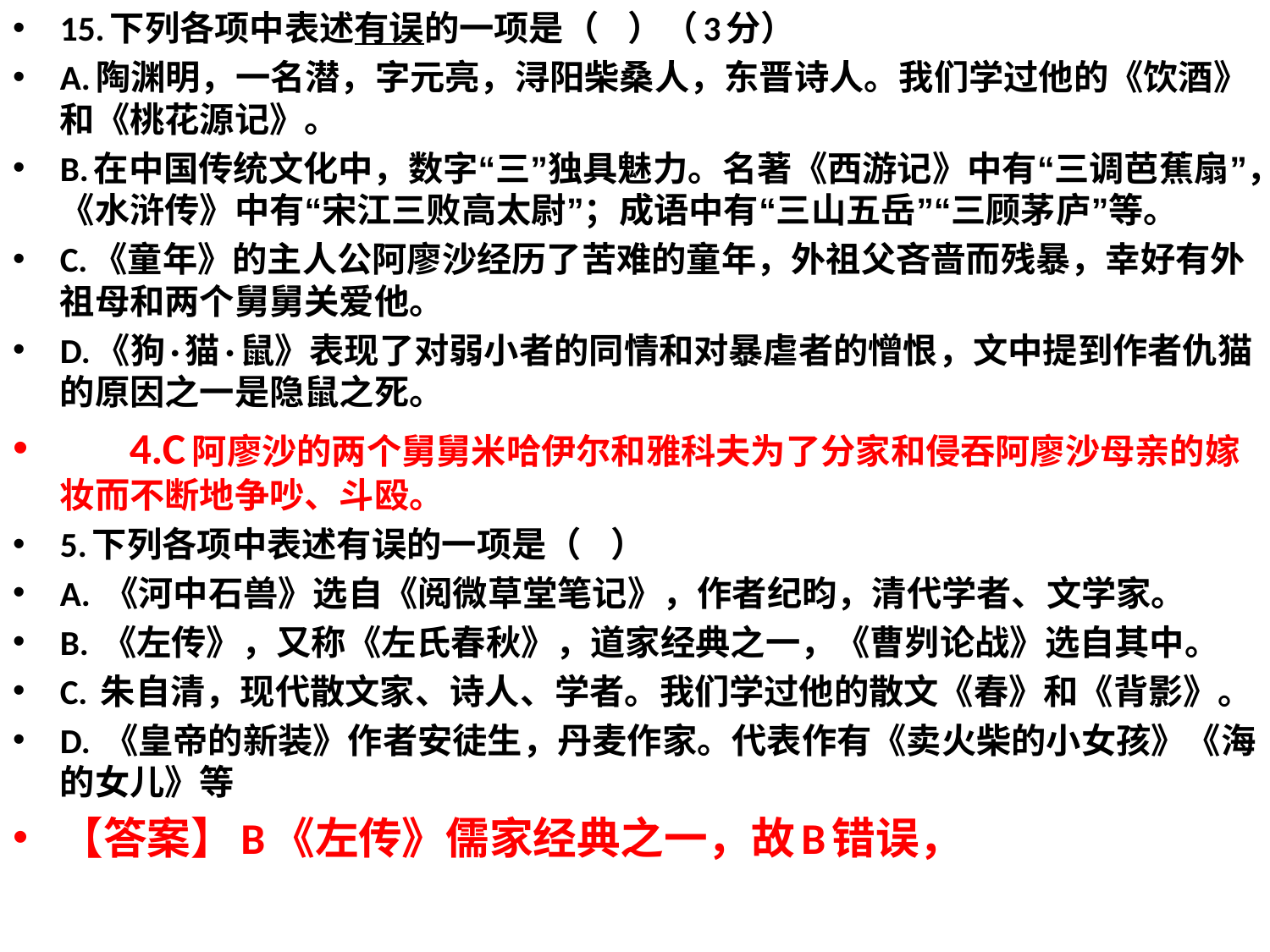

15.下列各项中表述有误的一项是（   ）（3分）
A.陶渊明，一名潜，字元亮，浔阳柴桑人，东晋诗人。我们学过他的《饮酒》和《桃花源记》。
B.在中国传统文化中，数字“三”独具魅力。名著《西游记》中有“三调芭蕉扇”，《水浒传》中有“宋江三败高太尉”；成语中有“三山五岳”“三顾茅庐”等。
C.《童年》的主人公阿廖沙经历了苦难的童年，外祖父吝啬而残暴，幸好有外祖母和两个舅舅关爱他。
D.《狗·猫·鼠》表现了对弱小者的同情和对暴虐者的憎恨，文中提到作者仇猫的原因之一是隐鼠之死。
       4.C阿廖沙的两个舅舅米哈伊尔和雅科夫为了分家和侵吞阿廖沙母亲的嫁妆而不断地争吵、斗殴。
5.下列各项中表述有误的一项是（   ）
A. 《河中石兽》选自《阅微草堂笔记》，作者纪昀，清代学者、文学家。
B. 《左传》，又称《左氏春秋》，道家经典之一，《曹刿论战》选自其中。
C. 朱自清，现代散文家、诗人、学者。我们学过他的散文《春》和《背影》。
D. 《皇帝的新装》作者安徒生，丹麦作家。代表作有《卖火柴的小女孩》《海的女儿》等
【答案】B《左传》儒家经典之一，故B错误，
#